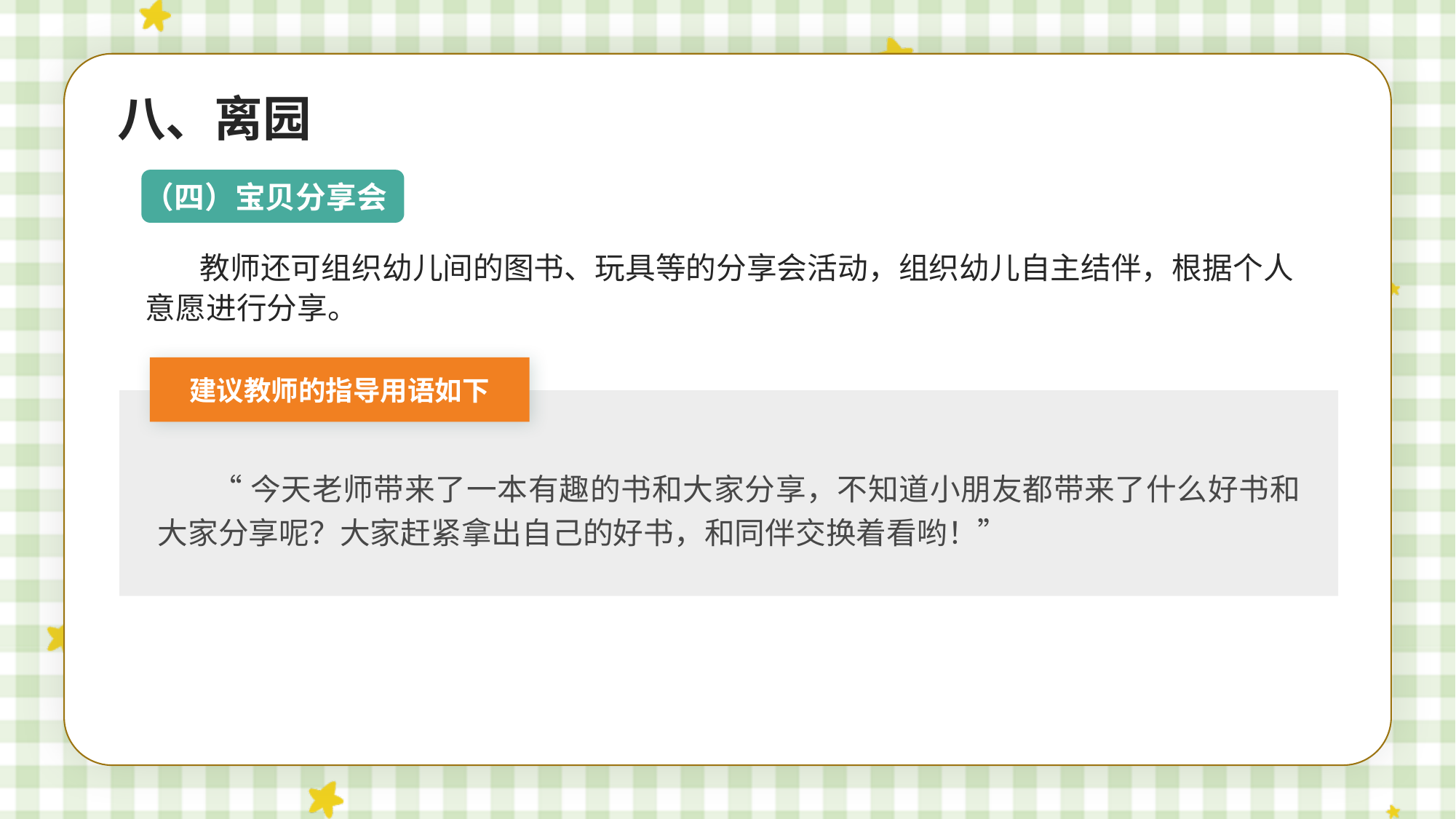

八、离园
（四）宝贝分享会
教师还可组织幼儿间的图书、玩具等的分享会活动，组织幼儿自主结伴，根据个人意愿进行分享。
建议教师的指导用语如下
“今天老师带来了一本有趣的书和大家分享，不知道小朋友都带来了什么好书和大家分享呢？大家赶紧拿出自己的好书，和同伴交换着看哟！”